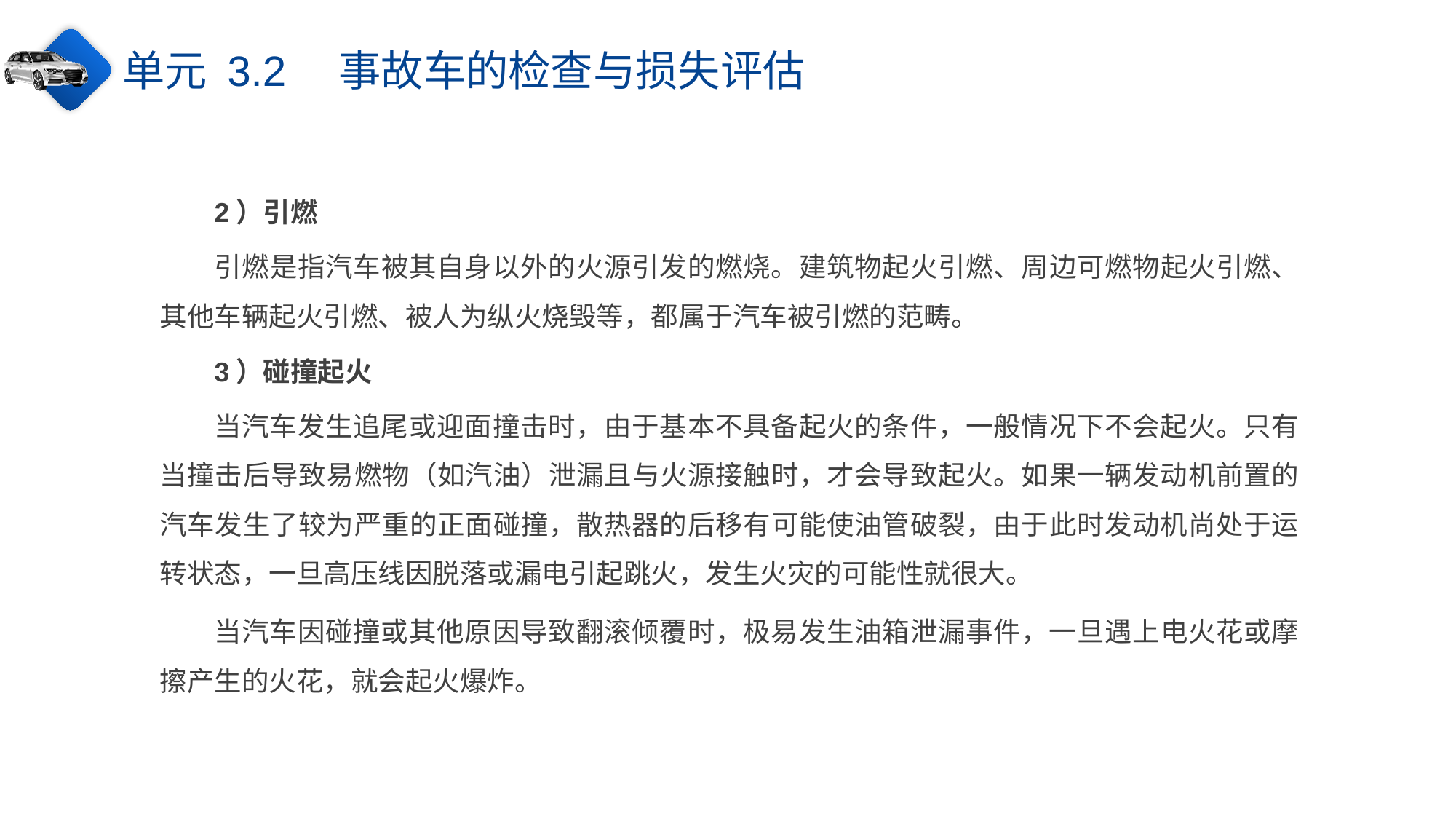

单元 3.2　事故车的检查与损失评估
2）引燃
引燃是指汽车被其自身以外的火源引发的燃烧。建筑物起火引燃、周边可燃物起火引燃、其他车辆起火引燃、被人为纵火烧毁等，都属于汽车被引燃的范畴。
3）碰撞起火
当汽车发生追尾或迎面撞击时，由于基本不具备起火的条件，一般情况下不会起火。只有当撞击后导致易燃物（如汽油）泄漏且与火源接触时，才会导致起火。如果一辆发动机前置的汽车发生了较为严重的正面碰撞，散热器的后移有可能使油管破裂，由于此时发动机尚处于运转状态，一旦高压线因脱落或漏电引起跳火，发生火灾的可能性就很大。
当汽车因碰撞或其他原因导致翻滚倾覆时，极易发生油箱泄漏事件，一旦遇上电火花或摩擦产生的火花，就会起火爆炸。